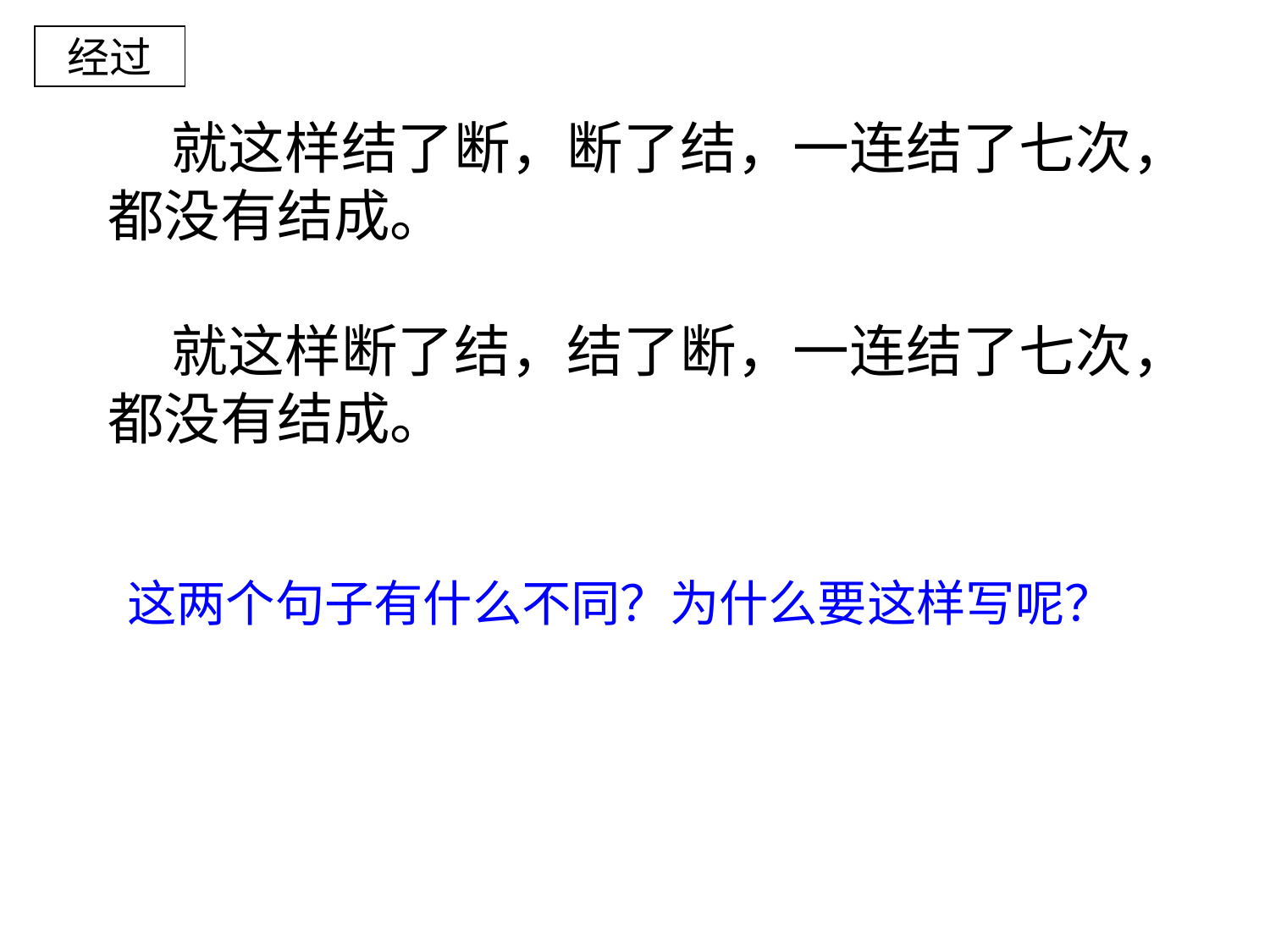

经过
    就这样结了断，断了结，一连结了七次，都没有结成。

    就这样断了结，结了断，一连结了七次，都没有结成。
这两个句子有什么不同？为什么要这样写呢？